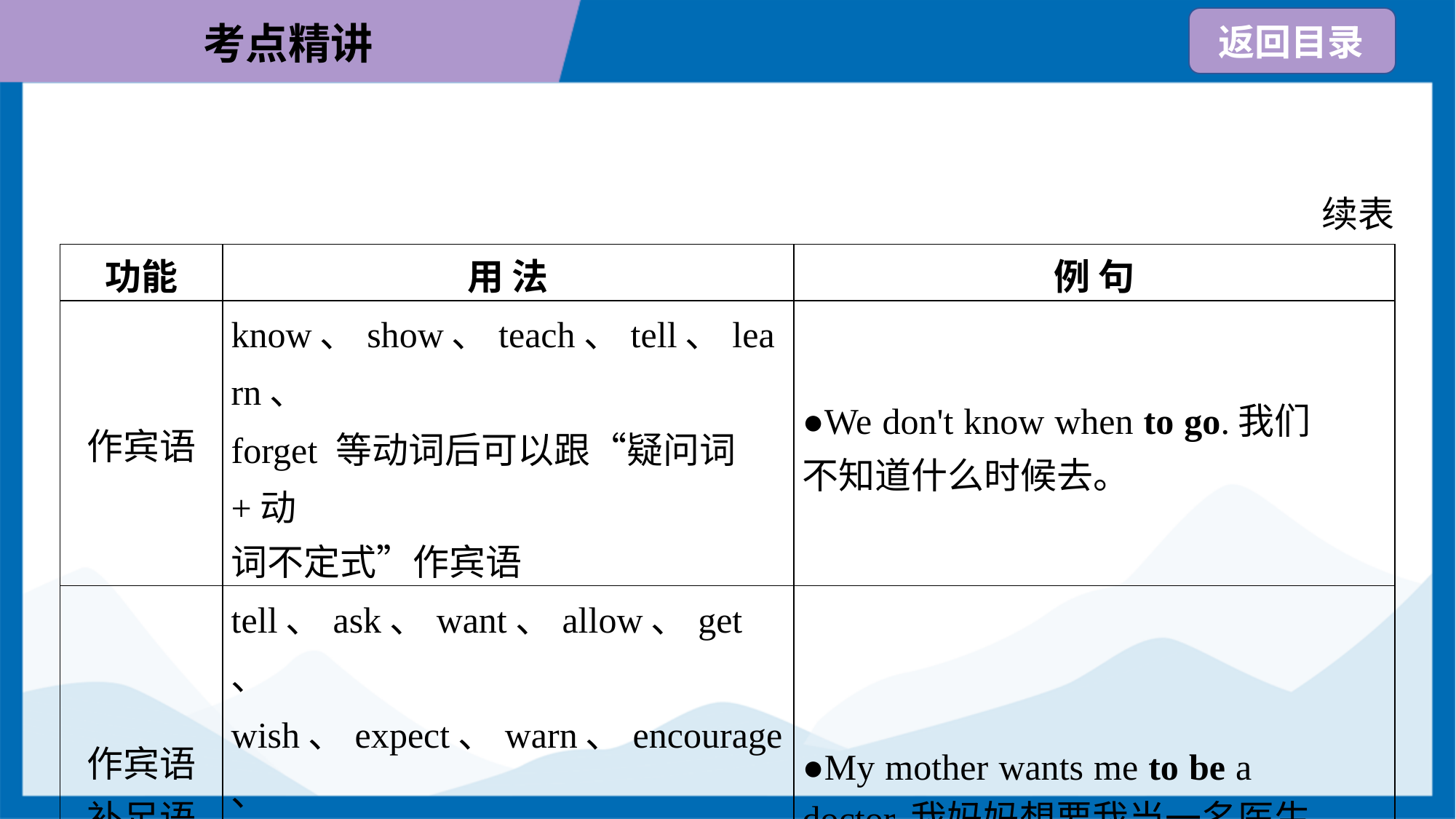

续表
| 功能 | 用 法 | 例 句 |
| --- | --- | --- |
| 作宾语 | know、show、teach、tell、learn、 forget 等动词后可以跟“疑问词+动 词不定式”作宾语 | ●We don't know when to go.我们 不知道什么时候去。 |
| 作宾语 补足语 | tell、ask、want、allow、get、 wish、expect、warn、encourage、 invite、teach、advise等动词后常跟 不定式作宾语补足语 | ●My mother wants me to be a doctor.我妈妈想要我当一名医生。 |